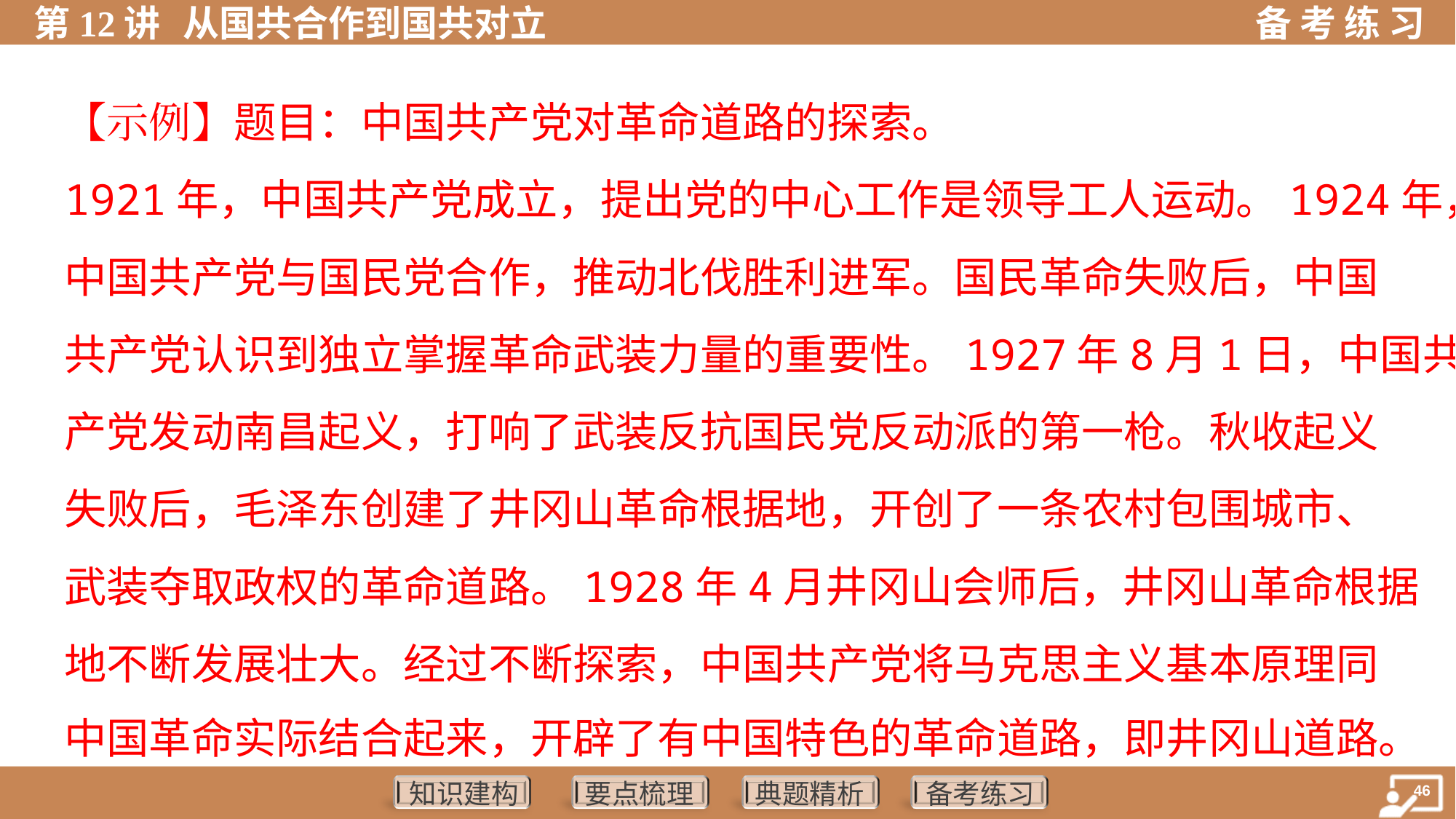

【示例】题目：中国共产党对革命道路的探索。
1921年，中国共产党成立，提出党的中心工作是领导工人运动。1924年，
中国共产党与国民党合作，推动北伐胜利进军。国民革命失败后，中国
共产党认识到独立掌握革命武装力量的重要性。1927年8月1日，中国共
产党发动南昌起义，打响了武装反抗国民党反动派的第一枪。秋收起义
失败后，毛泽东创建了井冈山革命根据地，开创了一条农村包围城市、
武装夺取政权的革命道路。1928年4月井冈山会师后，井冈山革命根据
地不断发展壮大。经过不断探索，中国共产党将马克思主义基本原理同
中国革命实际结合起来，开辟了有中国特色的革命道路，即井冈山道路。